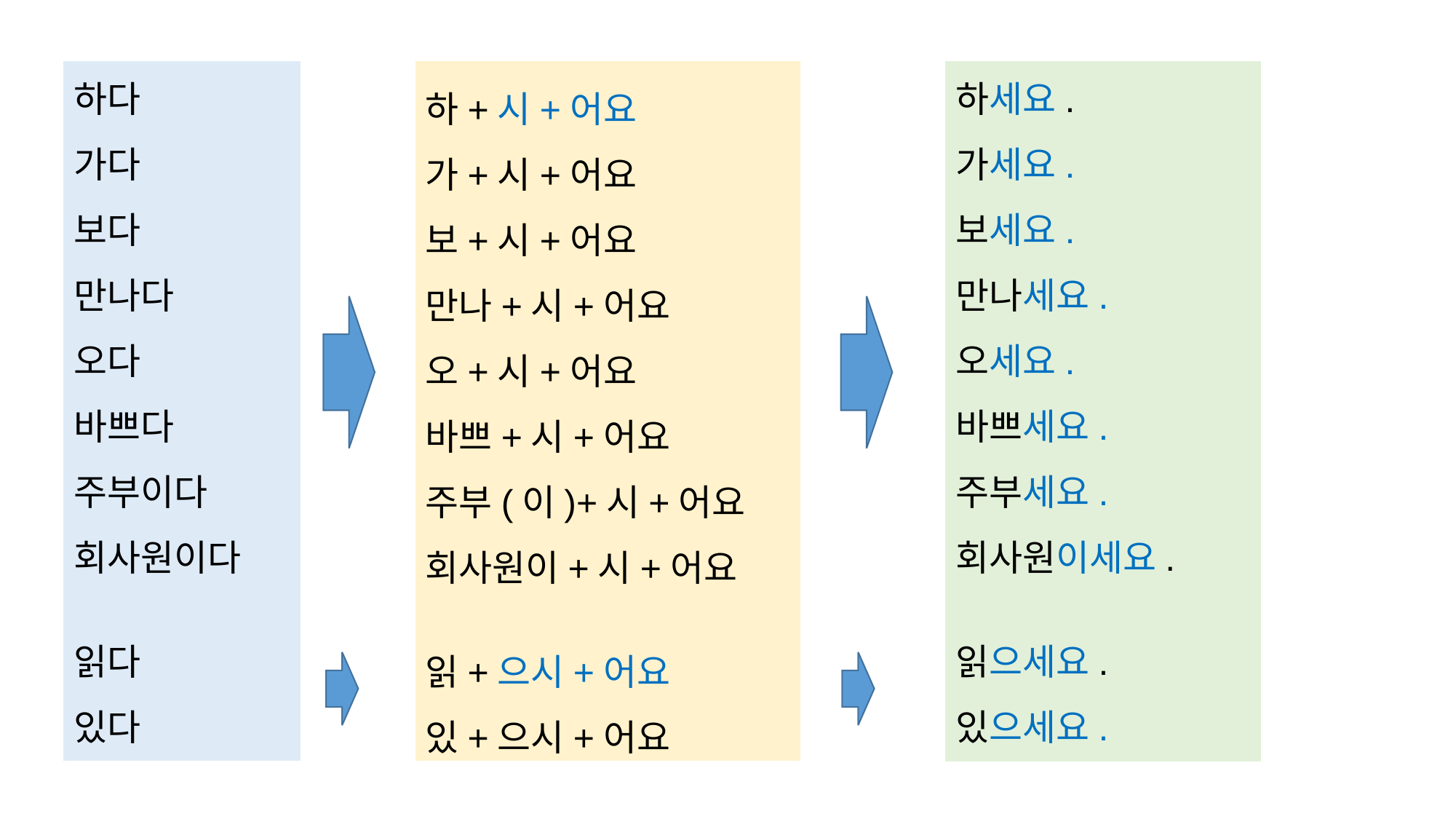

하다
가다
보다
만나다
오다
바쁘다
주부이다
회사원이다

읽다
있다

하+시+어요
가+시+어요
보+시+어요
만나+시+어요
오+시+어요
바쁘+시+어요
주부(이)+시+어요
회사원이+시+어요

읽+으시+어요
있+으시+어요

하세요.
가세요.
보세요.
만나세요.
오세요.
바쁘세요.
주부세요.
회사원이세요.

읽으세요.
있으세요.